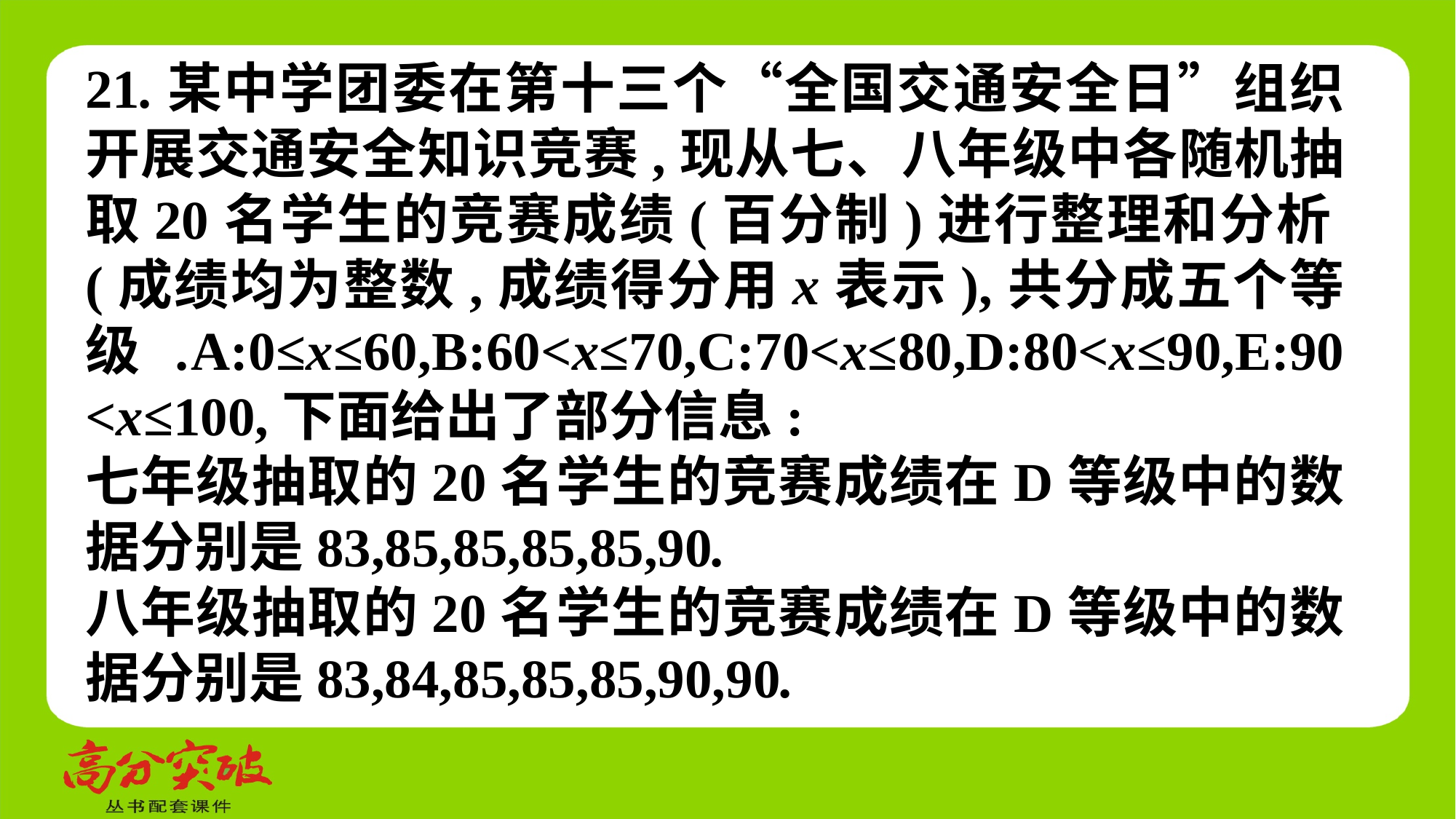

21.某中学团委在第十三个“全国交通安全日”组织开展交通安全知识竞赛,现从七、八年级中各随机抽取20名学生的竞赛成绩(百分制)进行整理和分析(成绩均为整数,成绩得分用x表示),共分成五个等级.A:0≤x≤60,B:60<x≤70,C:70<x≤80,D:80<x≤90,E:90<x≤100,下面给出了部分信息:
七年级抽取的20名学生的竞赛成绩在D等级中的数据分别是83,85,85,85,85,90.
八年级抽取的20名学生的竞赛成绩在D等级中的数据分别是83,84,85,85,85,90,90.